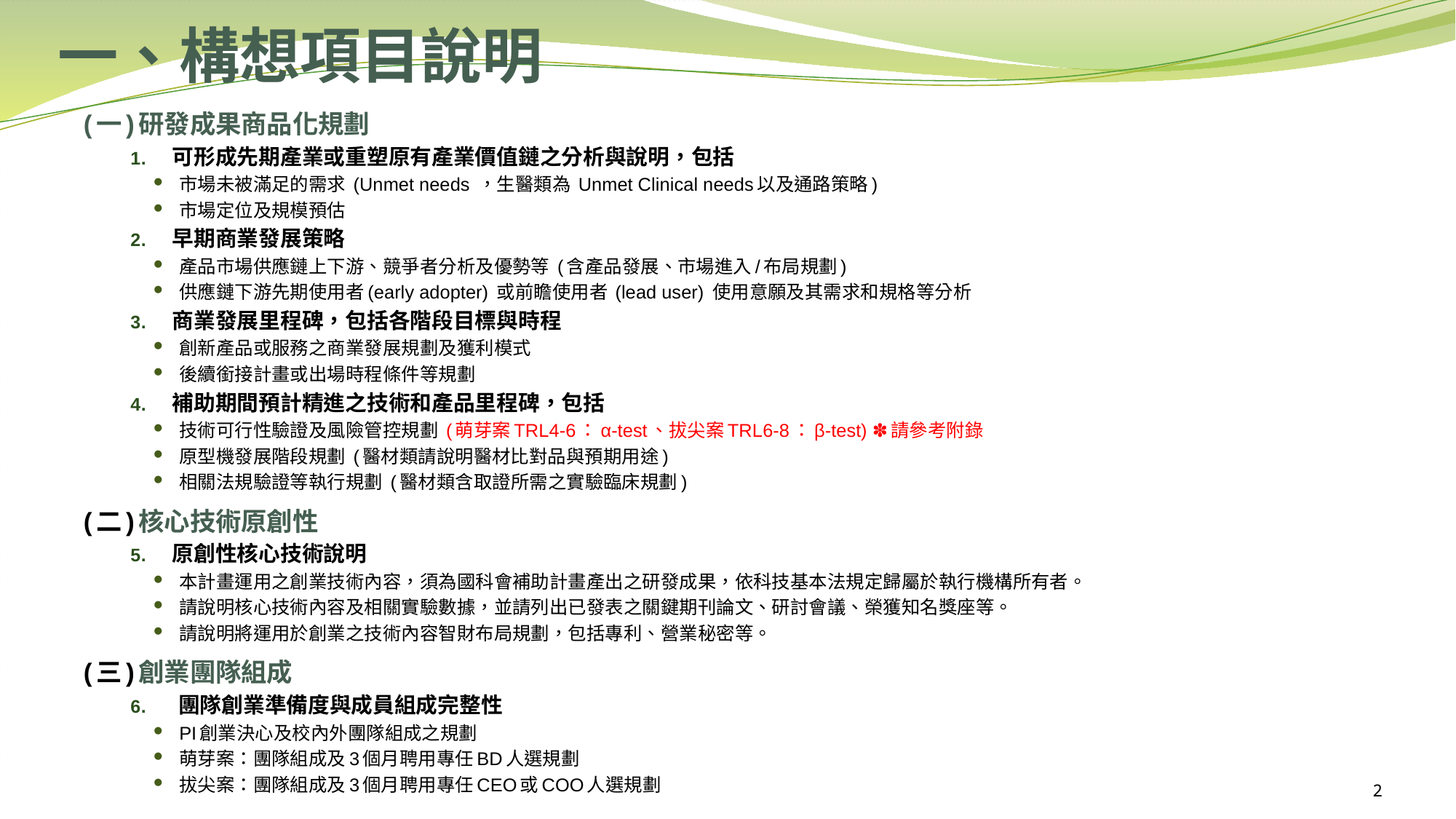

# 一、構想項目說明
(一)研發成果商品化規劃
可形成先期產業或重塑原有產業價值鏈之分析與說明，包括
市場未被滿足的需求 (Unmet needs ，生醫類為 Unmet Clinical needs以及通路策略)
市場定位及規模預估
早期商業發展策略
產品市場供應鏈上下游、競爭者分析及優勢等 (含產品發展、市場進入/布局規劃)
供應鏈下游先期使用者(early adopter) 或前瞻使用者 (lead user) 使用意願及其需求和規格等分析
商業發展里程碑，包括各階段目標與時程
創新產品或服務之商業發展規劃及獲利模式
後續銜接計畫或出場時程條件等規劃
補助期間預計精進之技術和產品里程碑，包括
技術可行性驗證及風險管控規劃 (萌芽案TRL4-6：α-test、拔尖案TRL6-8：β-test) ✽請參考附錄
原型機發展階段規劃 (醫材類請說明醫材比對品與預期用途)
相關法規驗證等執行規劃 (醫材類含取證所需之實驗臨床規劃)
(二)核心技術原創性
原創性核心技術說明
本計畫運用之創業技術內容，須為國科會補助計畫產出之研發成果，依科技基本法規定歸屬於執行機構所有者。
請說明核心技術內容及相關實驗數據，並請列出已發表之關鍵期刊論文、研討會議、榮獲知名獎座等。
請說明將運用於創業之技術內容智財布局規劃，包括專利、營業秘密等。
(三)創業團隊組成
團隊創業準備度與成員組成完整性
PI創業決心及校內外團隊組成之規劃
萌芽案：團隊組成及3個月聘用專任BD人選規劃
拔尖案：團隊組成及3個月聘用專任CEO或COO人選規劃
2